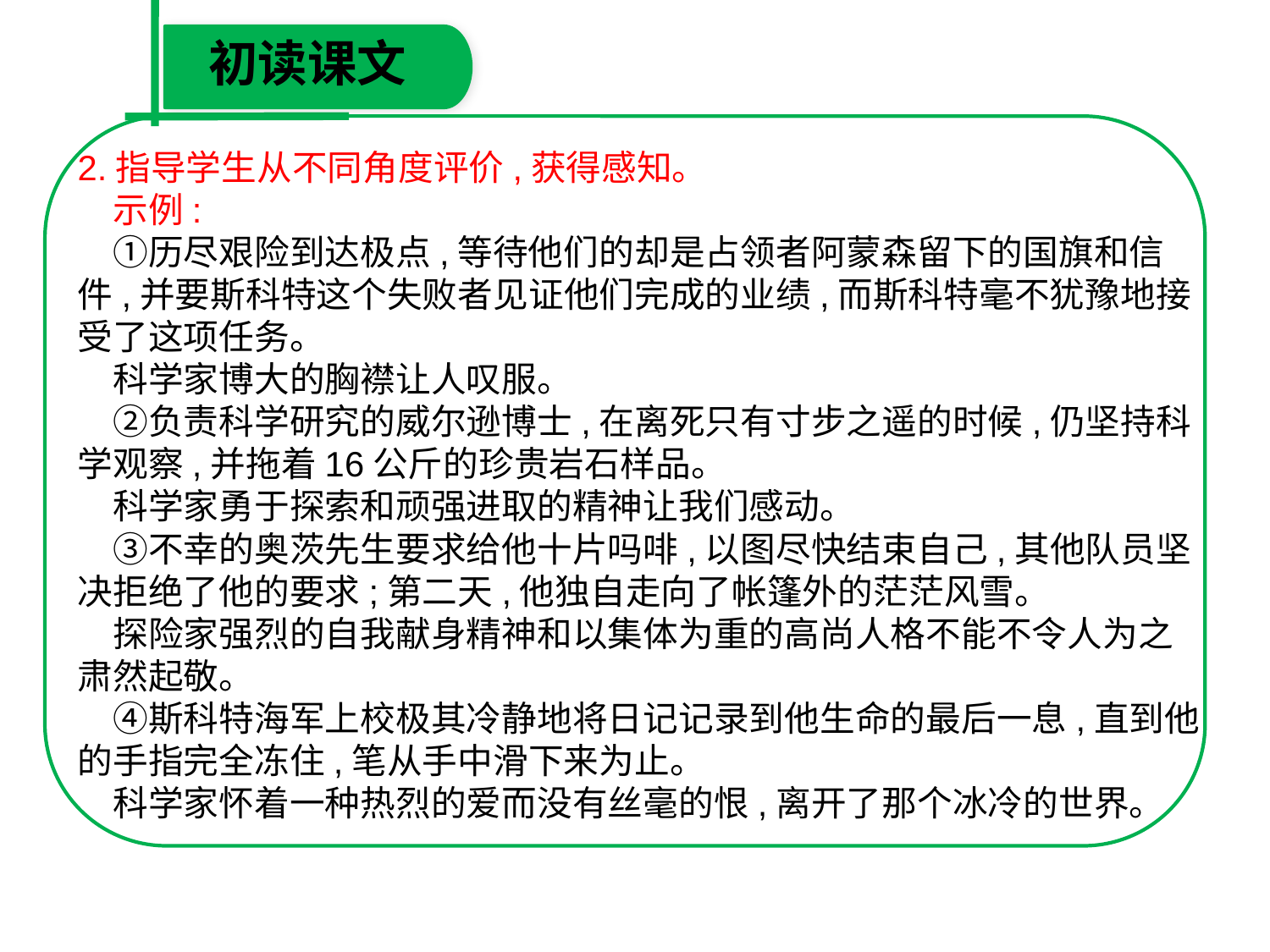

初读课文

2.指导学生从不同角度评价,获得感知。
　示例:
　①历尽艰险到达极点,等待他们的却是占领者阿蒙森留下的国旗和信件,并要斯科特这个失败者见证他们完成的业绩,而斯科特毫不犹豫地接受了这项任务。
　科学家博大的胸襟让人叹服。
　②负责科学研究的威尔逊博士,在离死只有寸步之遥的时候,仍坚持科学观察,并拖着16公斤的珍贵岩石样品。
　科学家勇于探索和顽强进取的精神让我们感动。
　③不幸的奥茨先生要求给他十片吗啡,以图尽快结束自己,其他队员坚决拒绝了他的要求;第二天,他独自走向了帐篷外的茫茫风雪。
　探险家强烈的自我献身精神和以集体为重的高尚人格不能不令人为之肃然起敬。
　④斯科特海军上校极其冷静地将日记记录到他生命的最后一息,直到他的手指完全冻住,笔从手中滑下来为止。
　科学家怀着一种热烈的爱而没有丝毫的恨,离开了那个冰冷的世界。